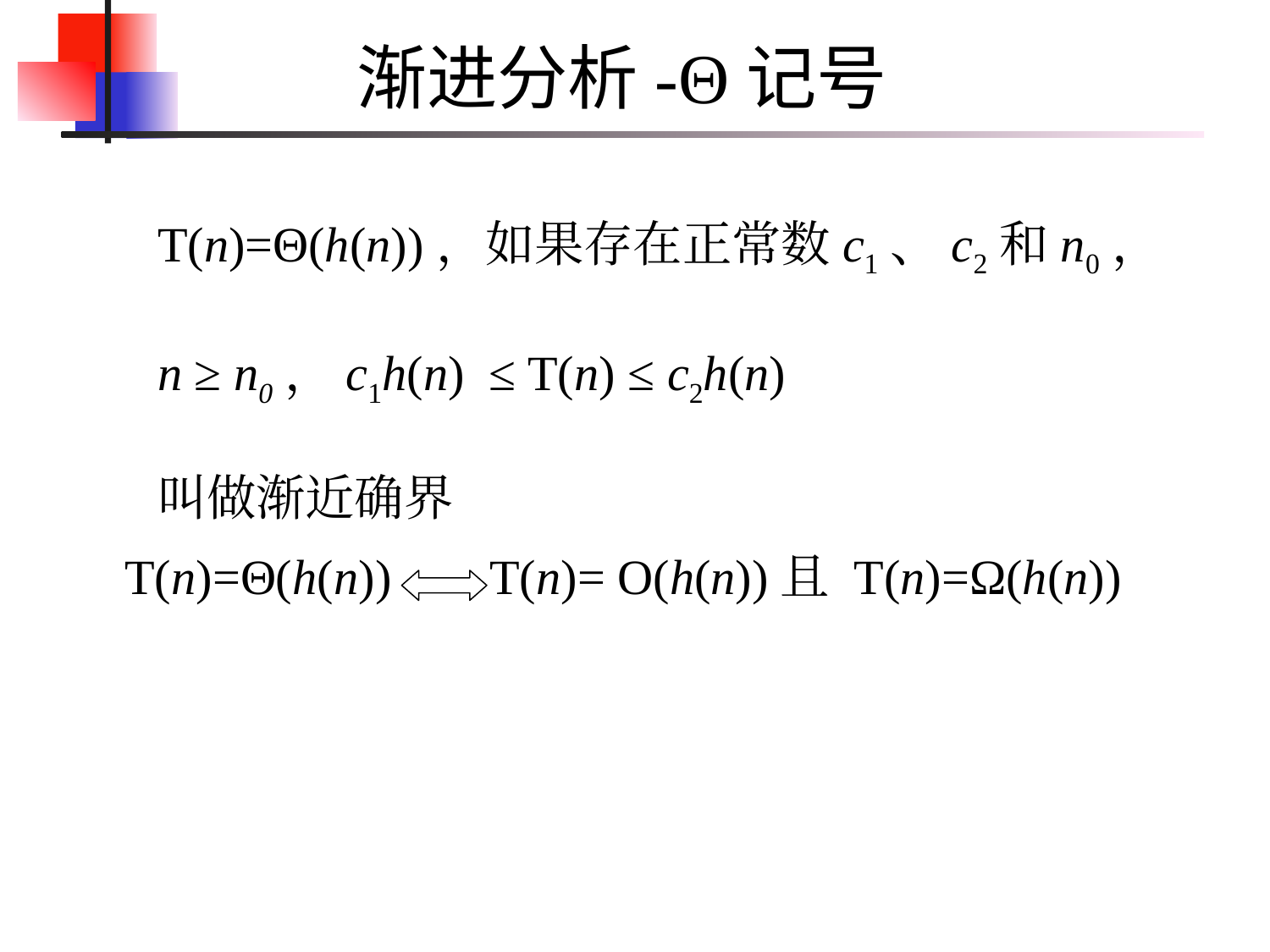

渐进分析-Θ记号
T(n)=Θ(h(n))，如果存在正常数c1、c2和n0，
n ≥ n0，c1h(n)  ≤ T(n) ≤ c2h(n)
叫做渐近确界
T(n)=Θ(h(n))        T(n)= O(h(n))且 T(n)=Ω(h(n))